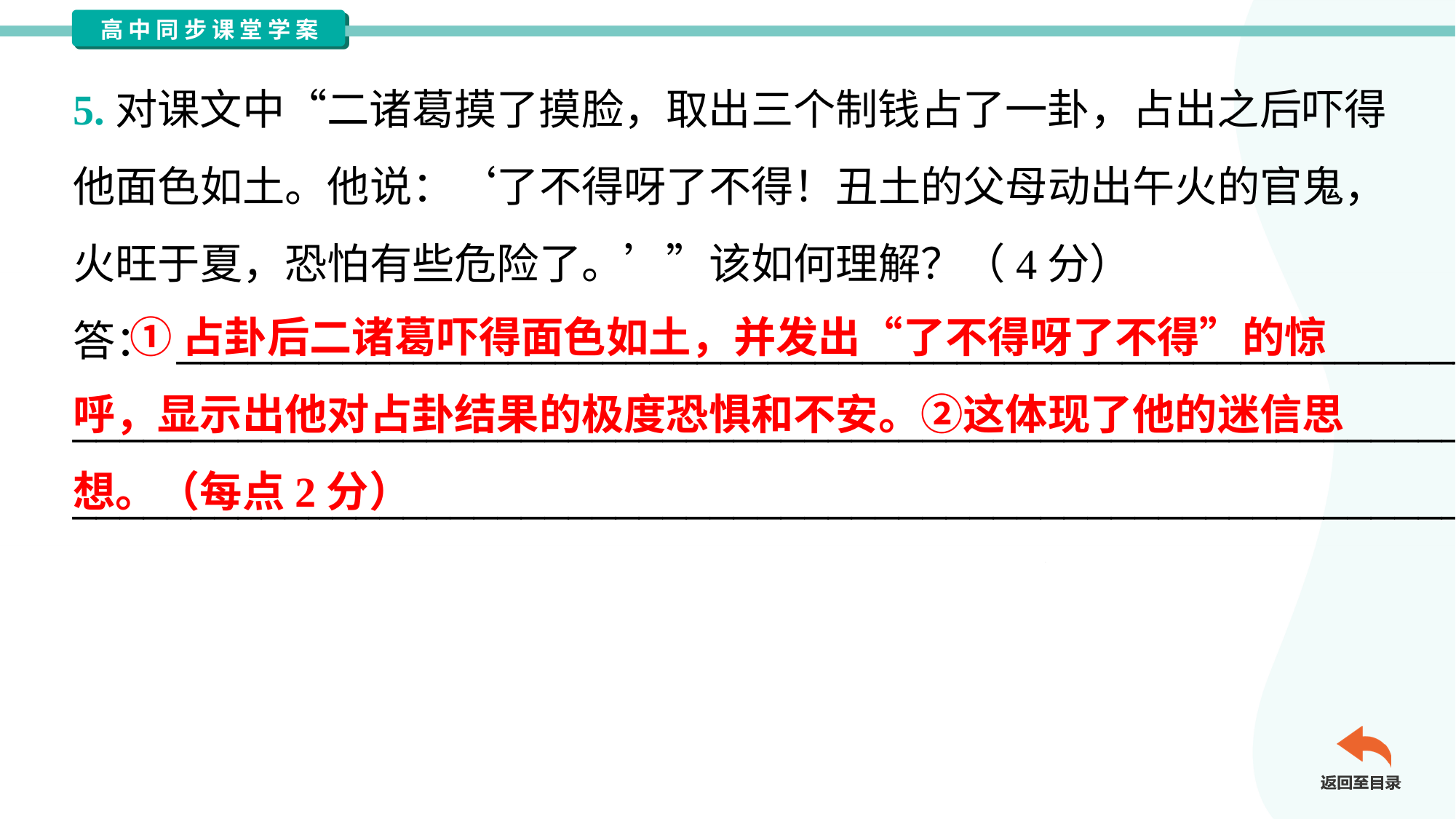

5.对课文中“二诸葛摸了摸脸，取出三个制钱占了一卦，占出之后吓得
他面色如土。他说：‘了不得呀了不得！丑土的父母动出午火的官鬼，
火旺于夏，恐怕有些危险了。’”该如何理解？（4分）
答： ________________________________________________________
_____________________________________________________________
_____________________________________________________________
      ①占卦后二诸葛吓得面色如土，并发出“了不得呀了不得”的惊
呼，显示出他对占卦结果的极度恐惧和不安。②这体现了他的迷信思
想。（每点2分）